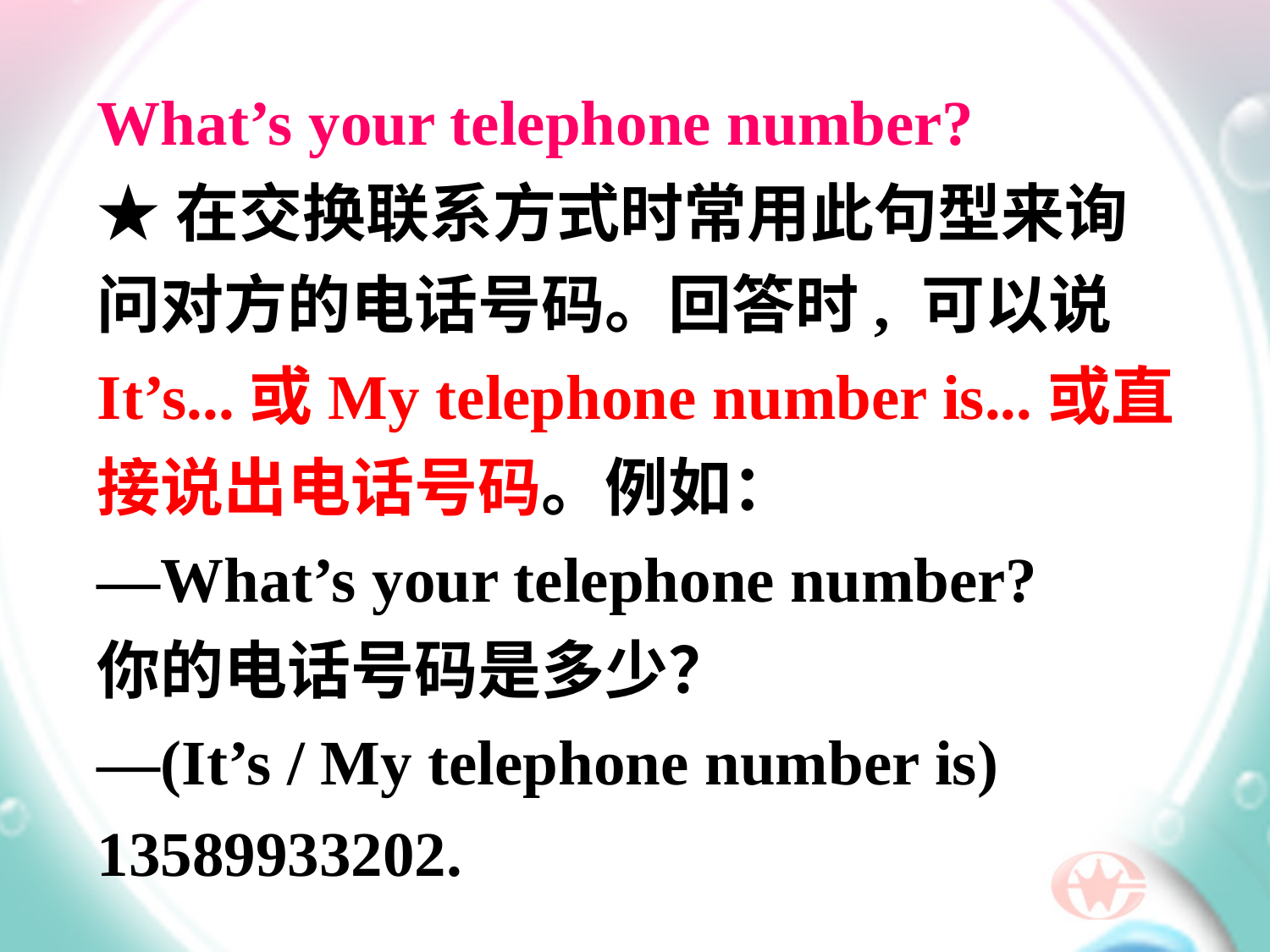

What’s your telephone number?
★在交换联系方式时常用此句型来询问对方的电话号码。回答时, 可以说It’s...或My telephone number is...或直接说出电话号码。例如：
—What’s your telephone number?
你的电话号码是多少？
—(It’s / My telephone number is) 13589933202.